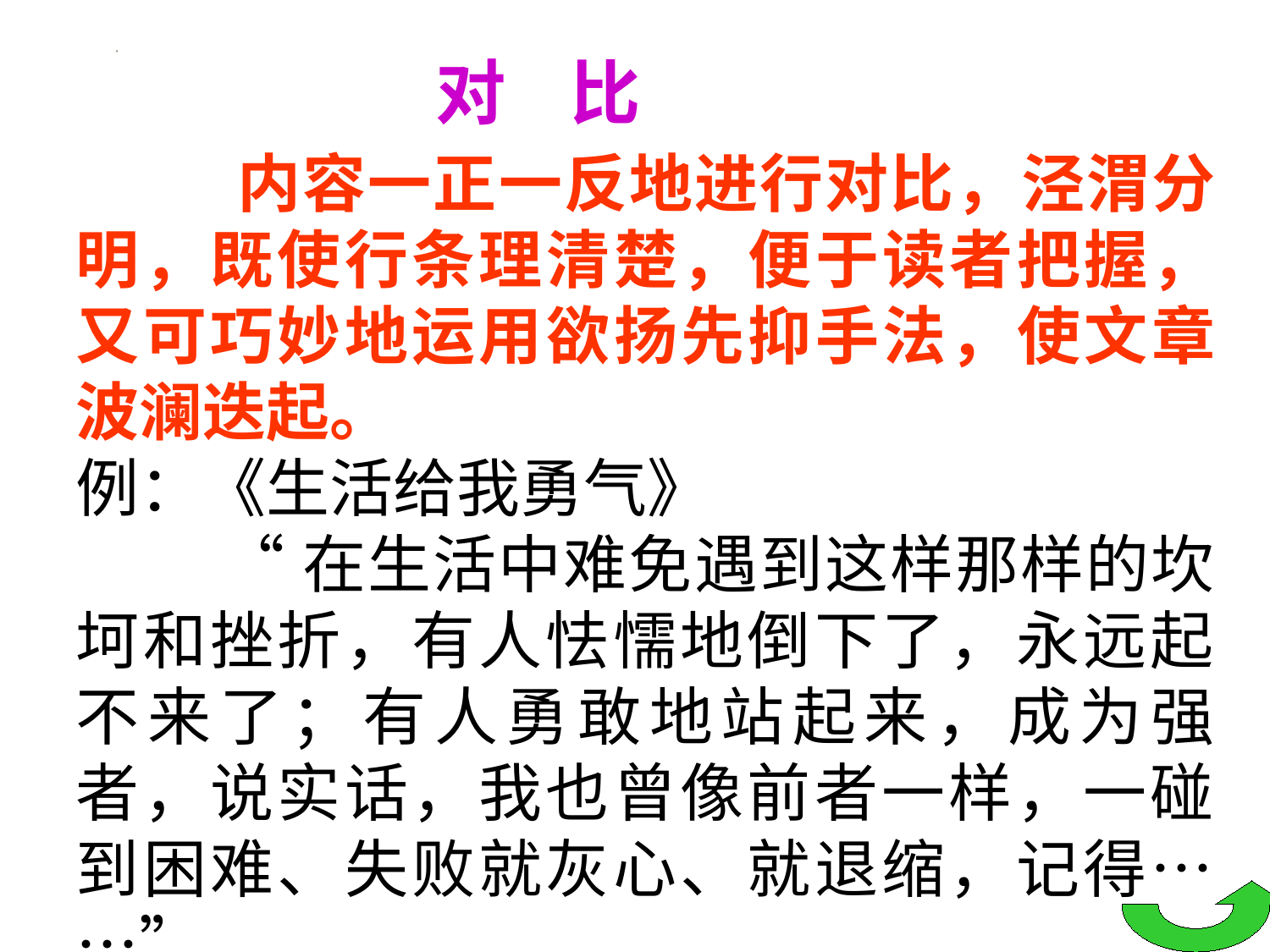

对    比
         内容一正一反地进行对比，泾渭分明，既使行条理清楚，便于读者把握，又可巧妙地运用欲扬先抑手法，使文章波澜迭起。
例：《生活给我勇气》
         “在生活中难免遇到这样那样的坎坷和挫折，有人怯懦地倒下了，永远起不来了；有人勇敢地站起来，成为强者，说实话，我也曾像前者一样，一碰到困难、失败就灰心、就退缩，记得……”